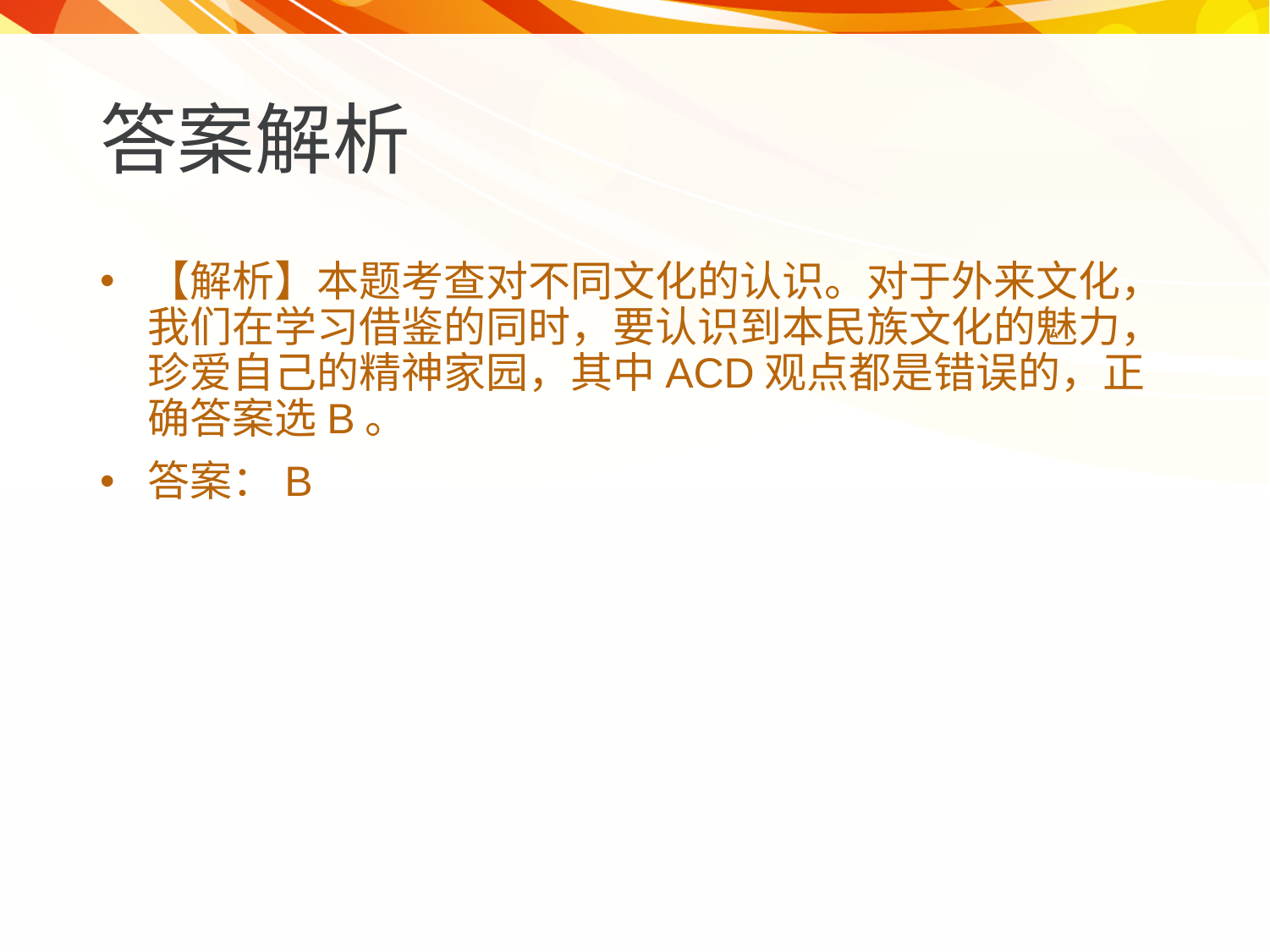

# 答案解析
【解析】本题考查对不同文化的认识。对于外来文化，我们在学习借鉴的同时，要认识到本民族文化的魅力，珍爱自己的精神家园，其中ACD观点都是错误的，正确答案选B。
答案：B